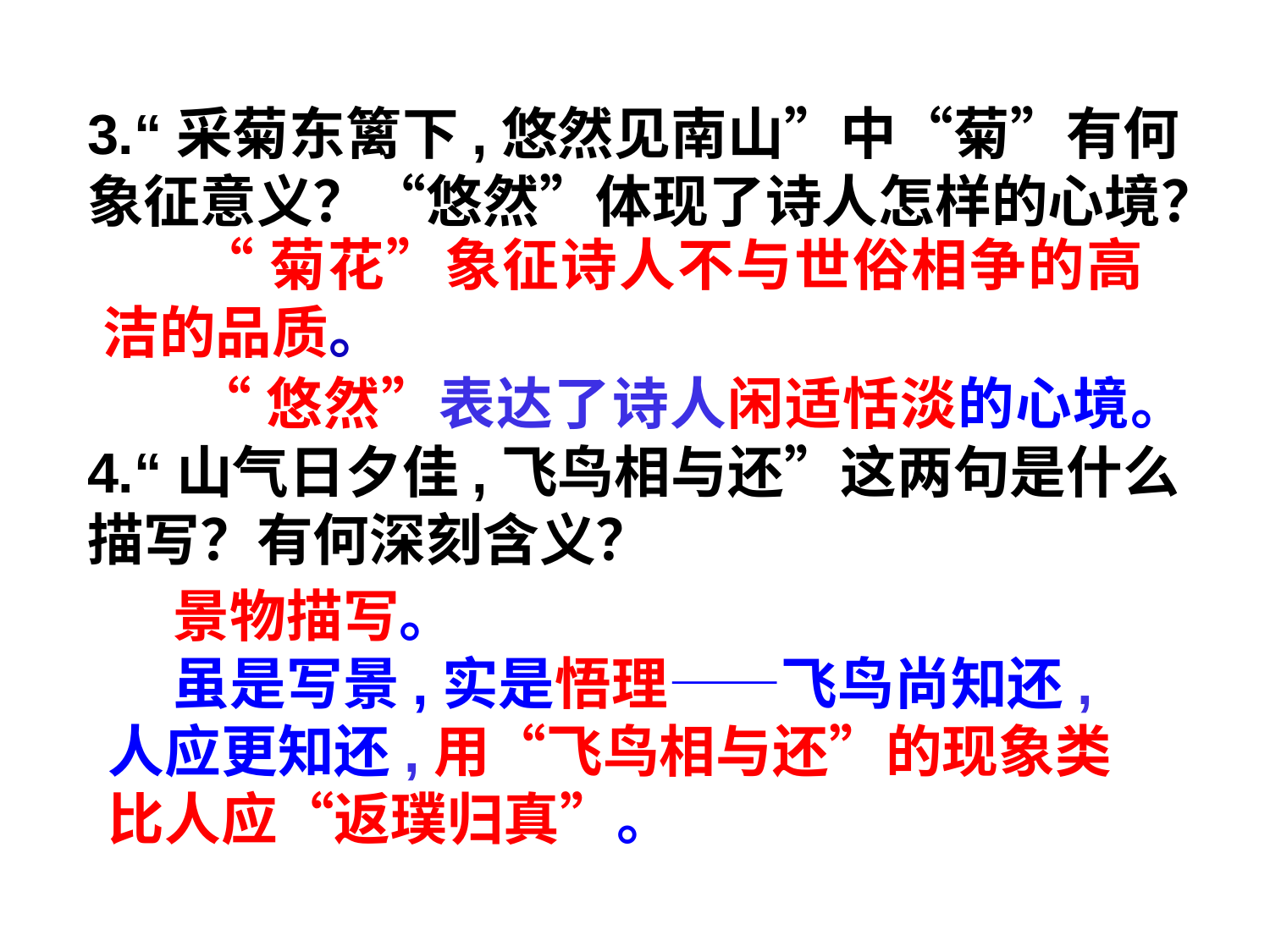

3.“采菊东篱下,悠然见南山”中“菊”有何象征意义？“悠然”体现了诗人怎样的心境？

4.“山气日夕佳,飞鸟相与还”这两句是什么描写？有何深刻含义？
  “菊花”象征诗人不与世俗相争的高洁的品质。
  “悠然”表达了诗人闲适恬淡的心境。
    景物描写。
    虽是写景,实是悟理——飞鸟尚知还,人应更知还,用“飞鸟相与还”的现象类比人应“返璞归真”。